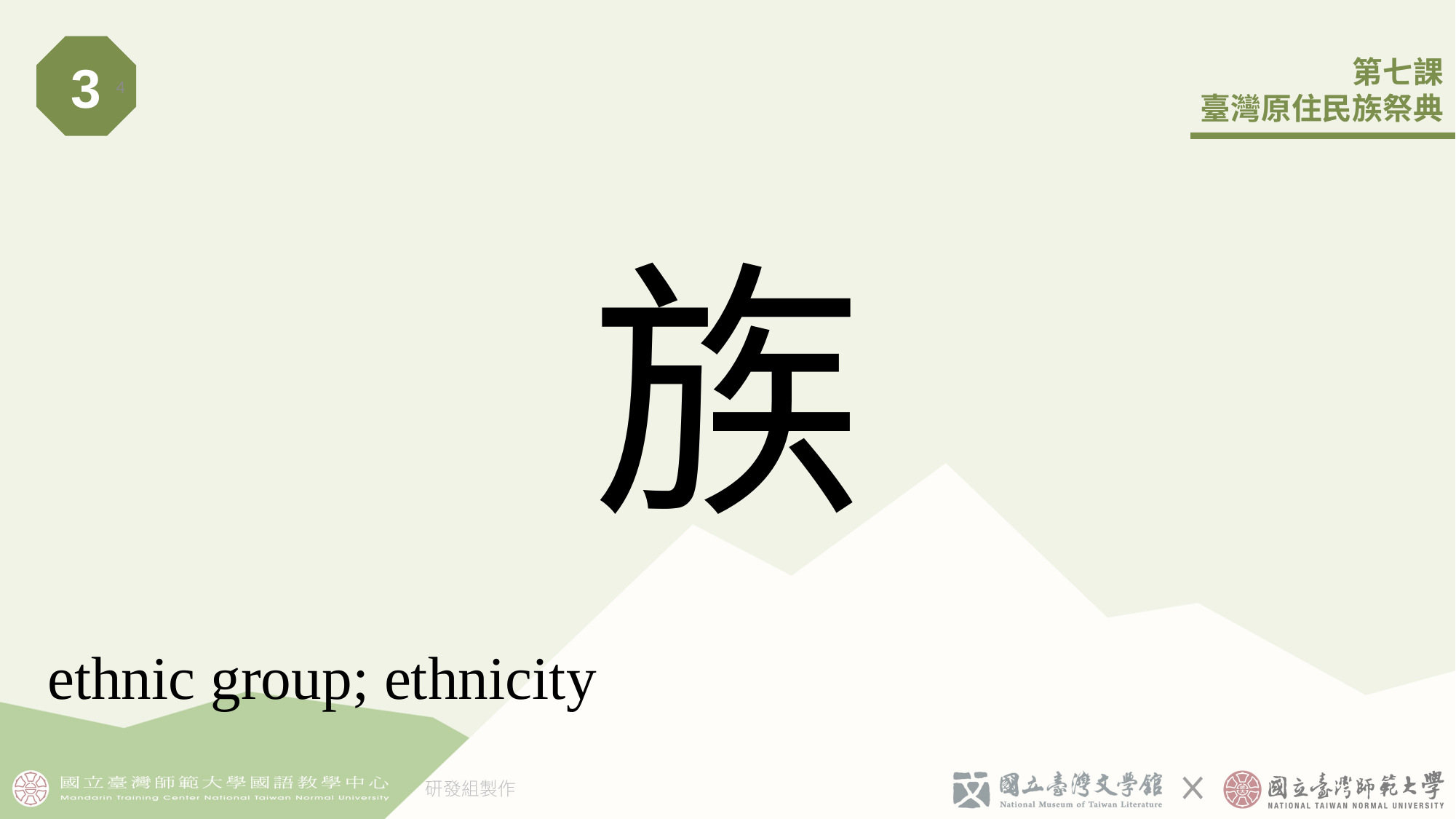

3
4
# 族
ethnic group; ethnicity